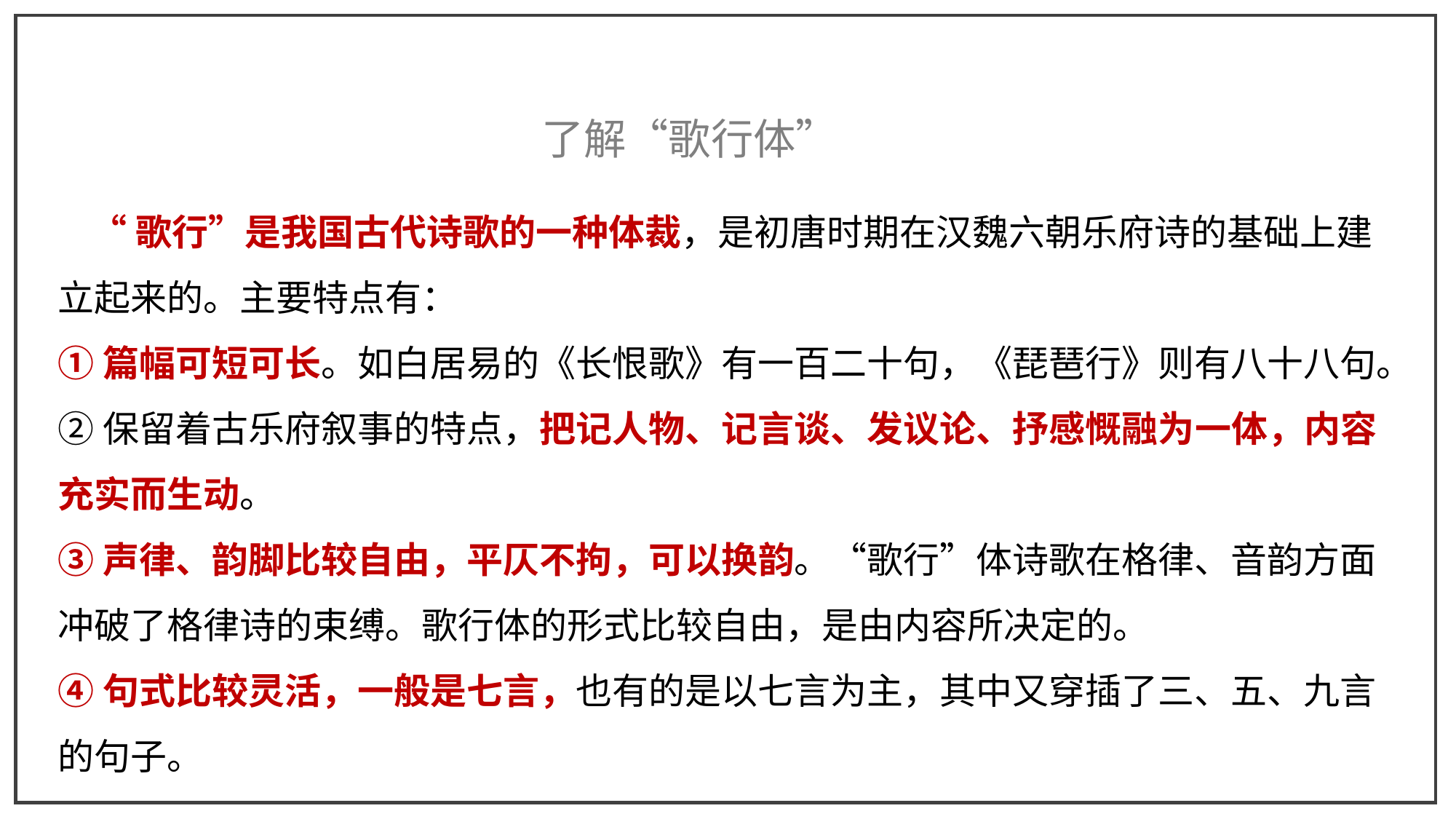

了解“歌行体”
    “歌行”是我国古代诗歌的一种体裁，是初唐时期在汉魏六朝乐府诗的基础上建立起来的。主要特点有：
①篇幅可短可长。如白居易的《长恨歌》有一百二十句，《琵琶行》则有八十八句。
②保留着古乐府叙事的特点，把记人物、记言谈、发议论、抒感慨融为一体，内容充实而生动。
③声律、韵脚比较自由，平仄不拘，可以换韵。“歌行”体诗歌在格律、音韵方面冲破了格律诗的束缚。歌行体的形式比较自由，是由内容所决定的。
④句式比较灵活，一般是七言，也有的是以七言为主，其中又穿插了三、五、九言的句子。